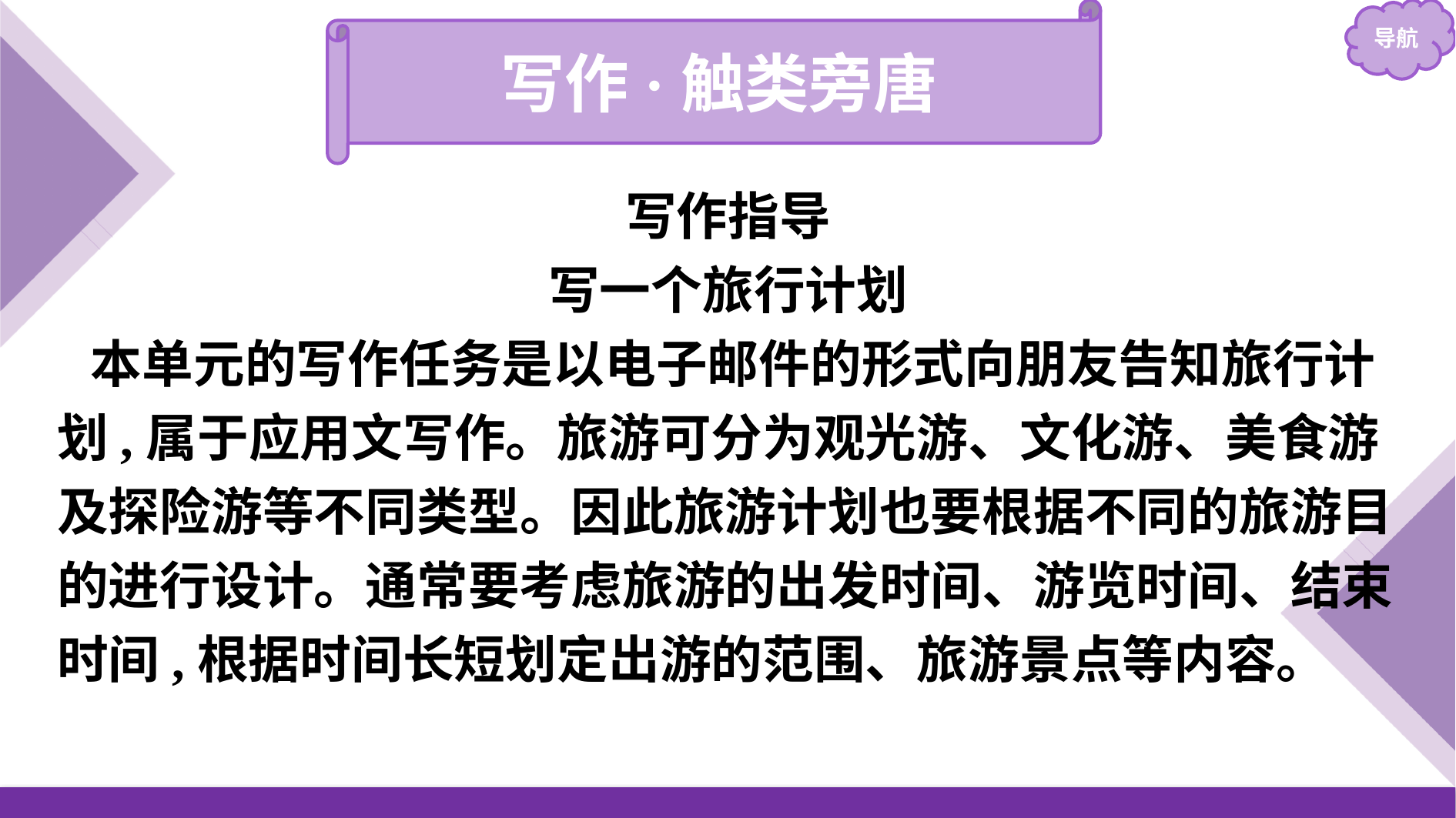

写作·触类旁唐
写作指导
写一个旅行计划
本单元的写作任务是以电子邮件的形式向朋友告知旅行计划,属于应用文写作。旅游可分为观光游、文化游、美食游及探险游等不同类型。因此旅游计划也要根据不同的旅游目的进行设计。通常要考虑旅游的出发时间、游览时间、结束时间,根据时间长短划定出游的范围、旅游景点等内容。